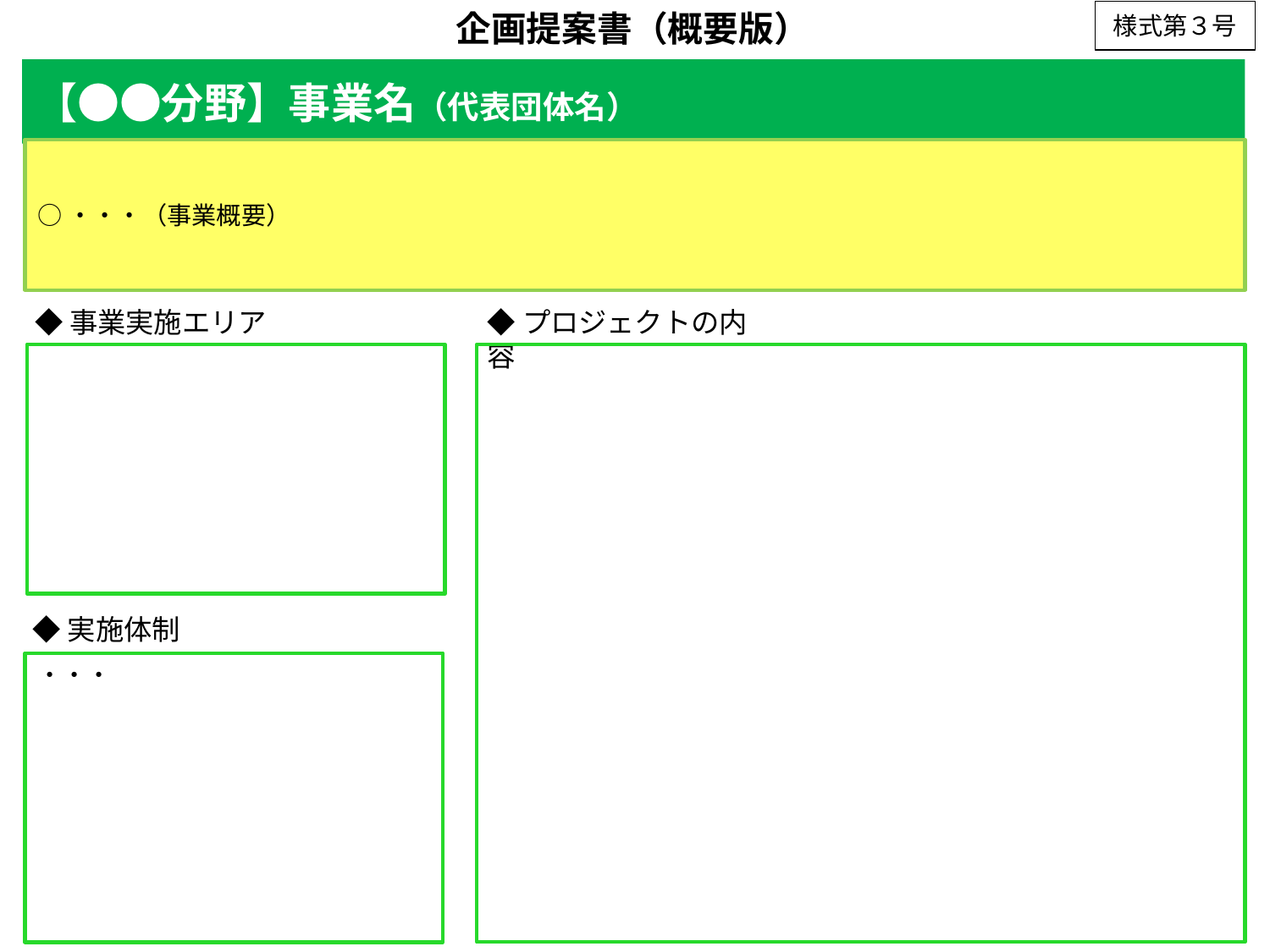

企画提案書（概要版）
様式第３号
【●●分野】事業名（代表団体名）
○・・・（事業概要）
◆事業実施エリア
◆プロジェクトの内容

◆実施体制
・・・